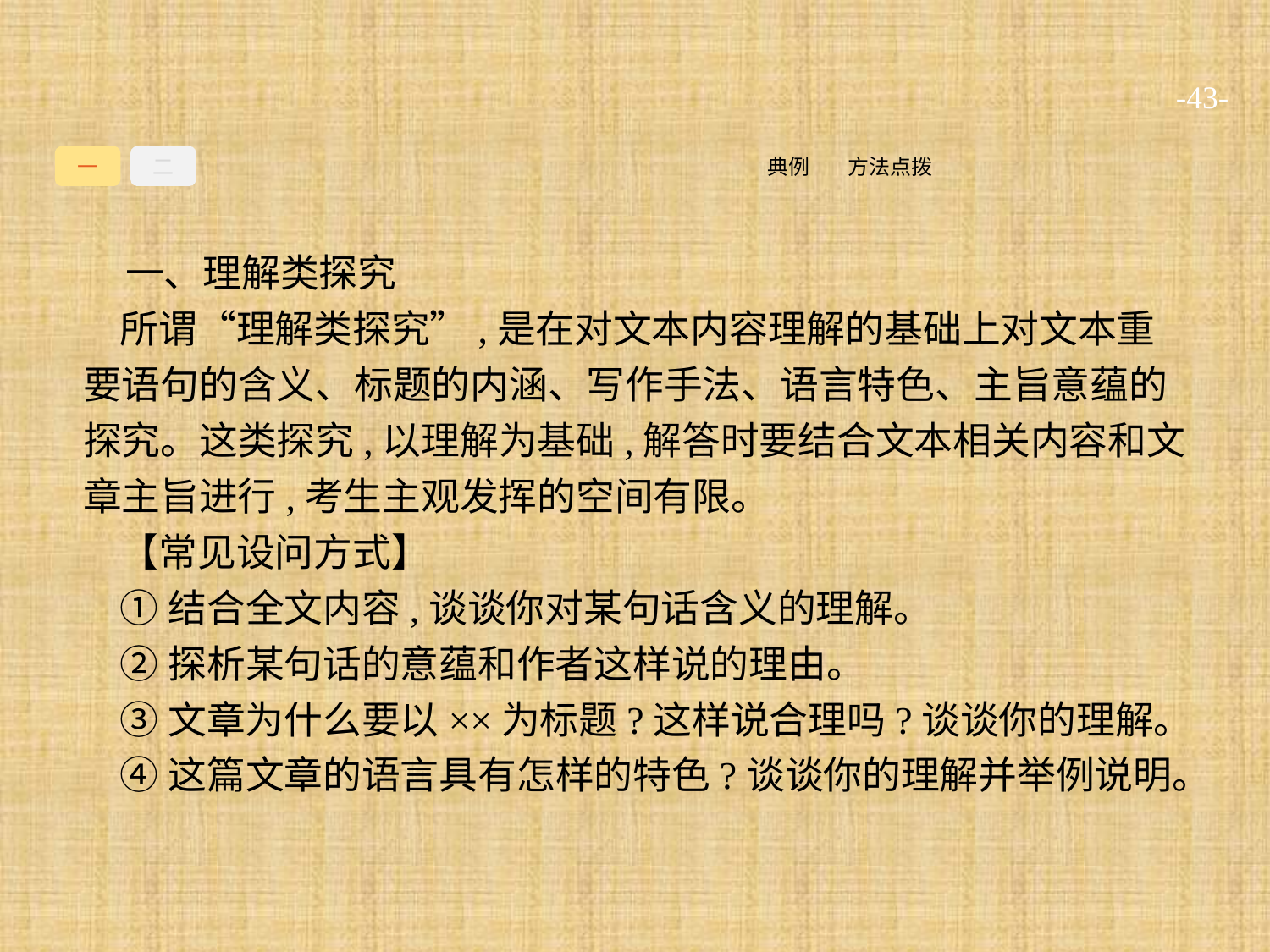

-43-
一
二
方法点拨
典例
一、理解类探究
所谓“理解类探究”,是在对文本内容理解的基础上对文本重要语句的含义、标题的内涵、写作手法、语言特色、主旨意蕴的探究。这类探究,以理解为基础,解答时要结合文本相关内容和文章主旨进行,考生主观发挥的空间有限。
【常见设问方式】
①结合全文内容,谈谈你对某句话含义的理解。
②探析某句话的意蕴和作者这样说的理由。
③文章为什么要以××为标题?这样说合理吗?谈谈你的理解。
④这篇文章的语言具有怎样的特色?谈谈你的理解并举例说明。